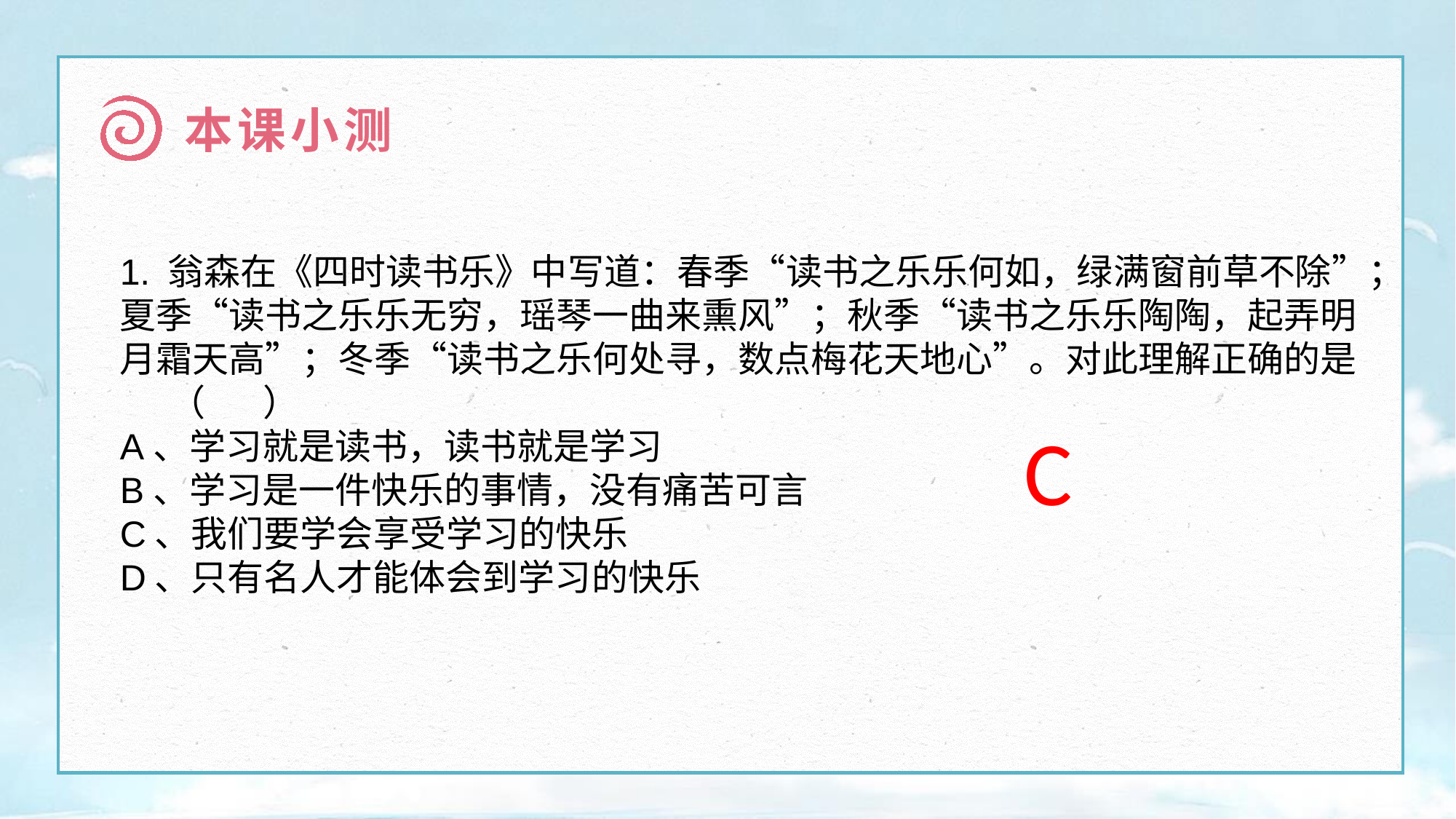

本课小测

1. 翁森在《四时读书乐》中写道：春季“读书之乐乐何如，绿满窗前草不除”；夏季“读书之乐乐无穷，瑶琴一曲来熏风”；秋季“读书之乐乐陶陶，起弄明月霜天高”；冬季“读书之乐何处寻，数点梅花天地心”。对此理解正确的是         （       ）
A、学习就是读书，读书就是学习
B、学习是一件快乐的事情，没有痛苦可言
C、我们要学会享受学习的快乐
D、只有名人才能体会到学习的快乐
C